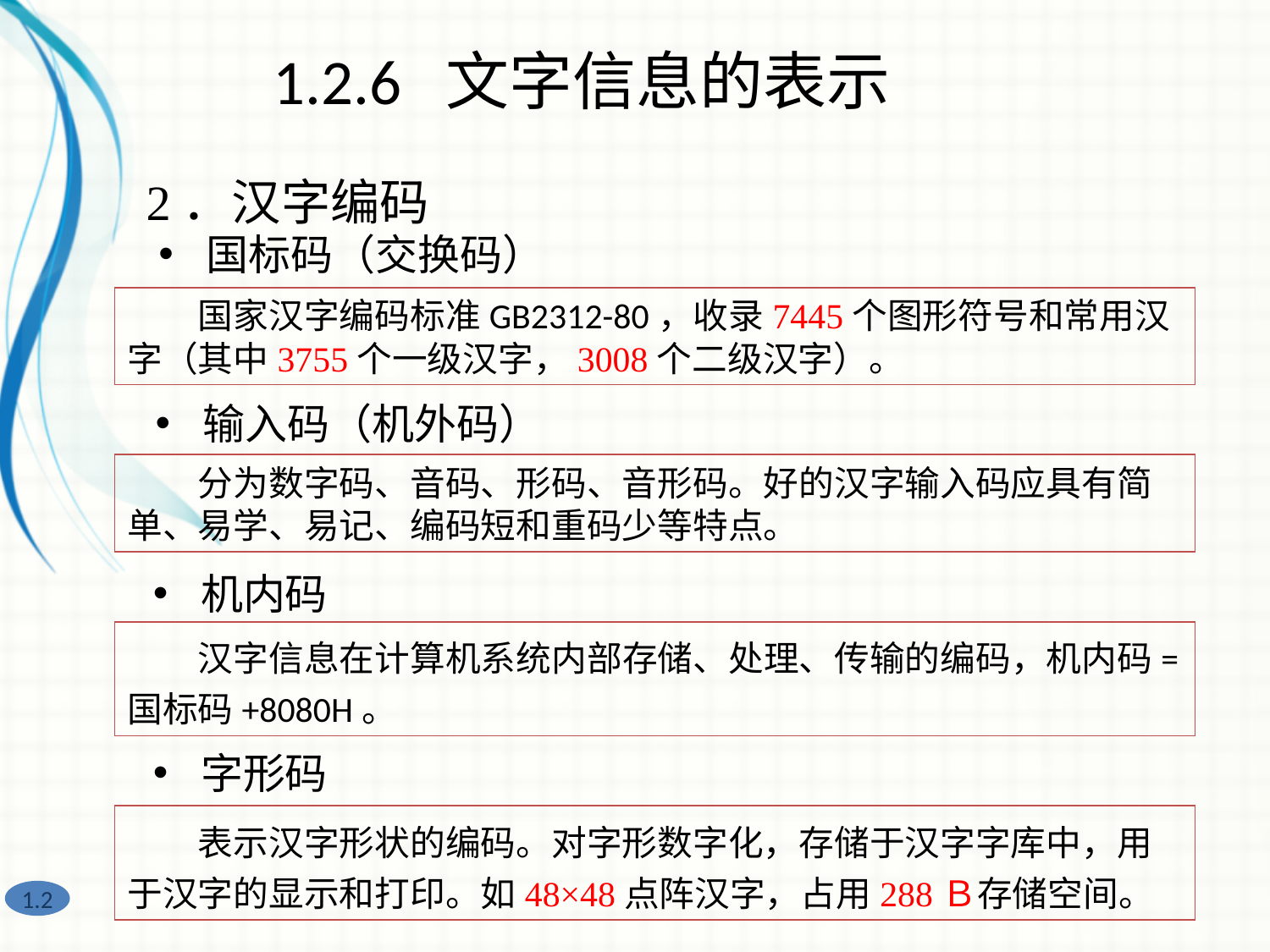

1.2.6  文字信息的表示
2．汉字编码
国标码（交换码）
　　国家汉字编码标准GB2312-80，收录7445个图形符号和常用汉字（其中3755个一级汉字，3008个二级汉字）。
输入码（机外码）
　　分为数字码、音码、形码、音形码。好的汉字输入码应具有简单、易学、易记、编码短和重码少等特点。
机内码
　　汉字信息在计算机系统内部存储、处理、传输的编码，机内码=国标码+8080H。
字形码
　　表示汉字形状的编码。对字形数字化，存储于汉字字库中，用于汉字的显示和打印。如48×48点阵汉字，占用288Ｂ存储空间。